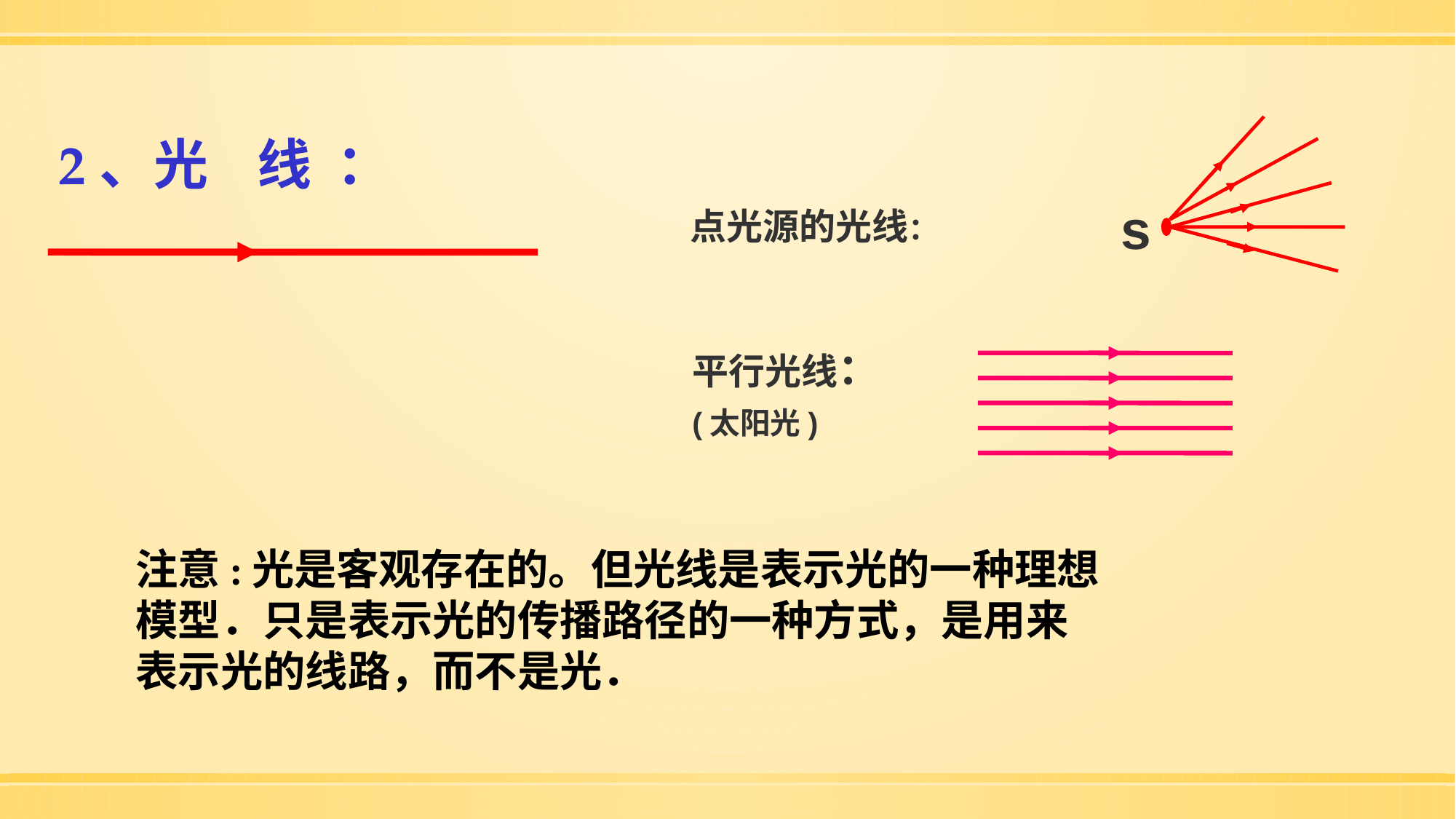

2、光    线  ：
s
点光源的光线：

平行光线：

(太阳光)
注意:光是客观存在的。但光线是表示光的一种理想模型．只是表示光的传播路径的一种方式，是用来表示光的线路，而不是光．